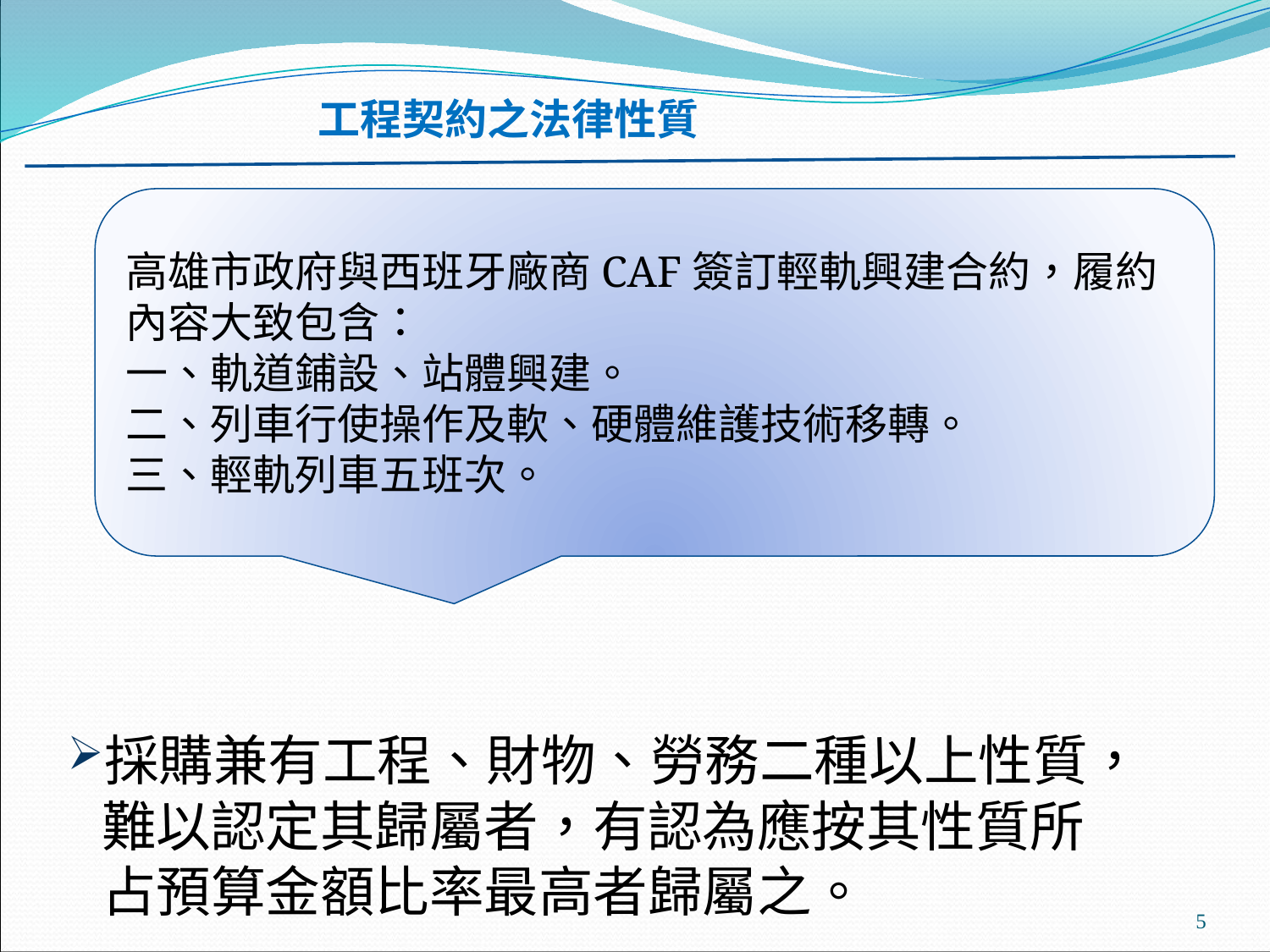

工程契約之法律性質
#
高雄市政府與西班牙廠商CAF簽訂輕軌興建合約，履約內容大致包含：
一、軌道鋪設、站體興建。
二、列車行使操作及軟、硬體維護技術移轉。
三、輕軌列車五班次。

採購兼有工程、財物、勞務二種以上性質，難以認定其歸屬者，有認為應按其性質所占預算金額比率最高者歸屬之。

5